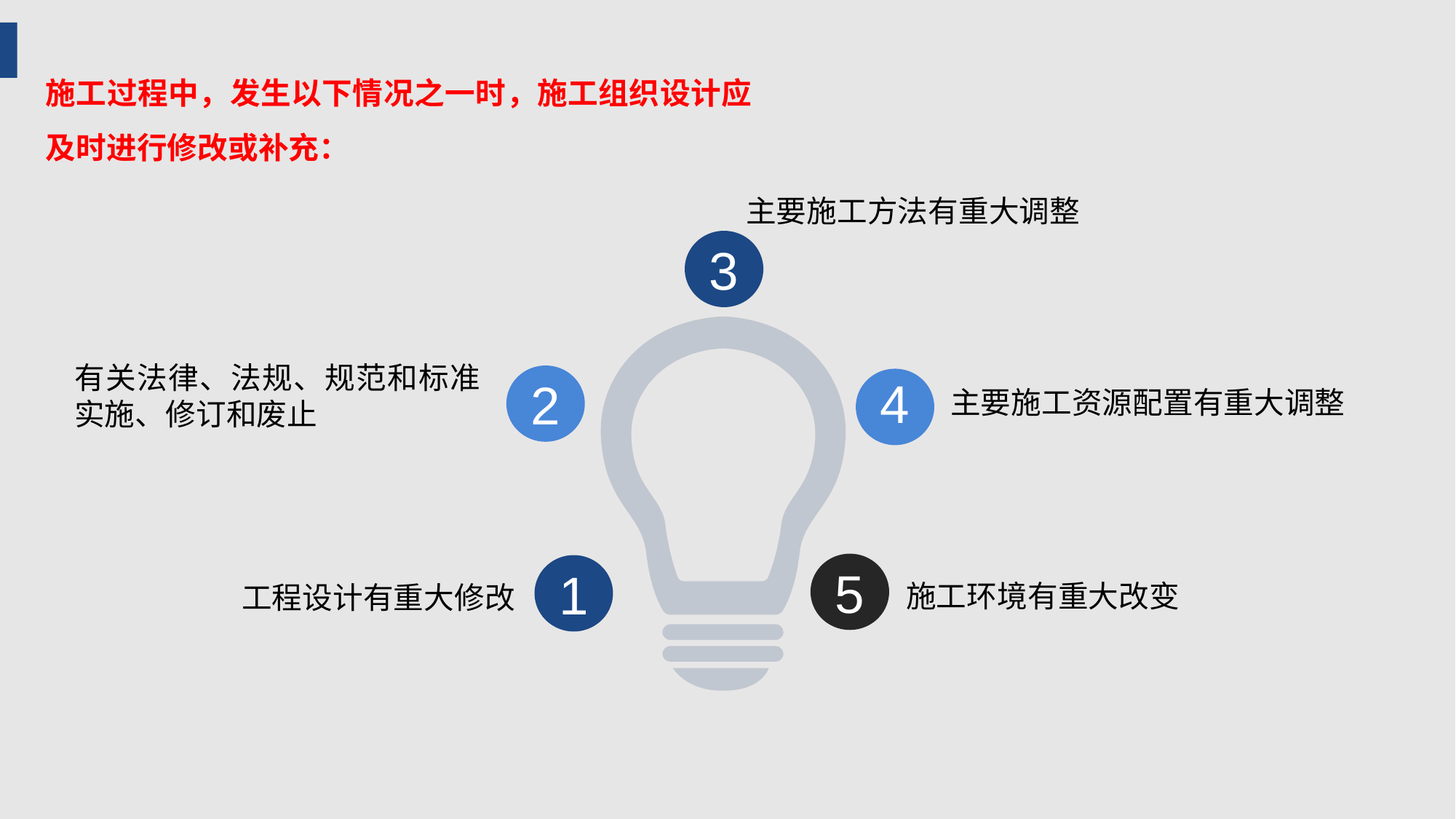

施工过程中，发生以下情况之一时，施工组织设计应及时进行修改或补充：
主要施工方法有重大调整
3

有关法律、法规、规范和标准实施、修订和废止
2
4
主要施工资源配置有重大调整
5
1
施工环境有重大改变
工程设计有重大修改